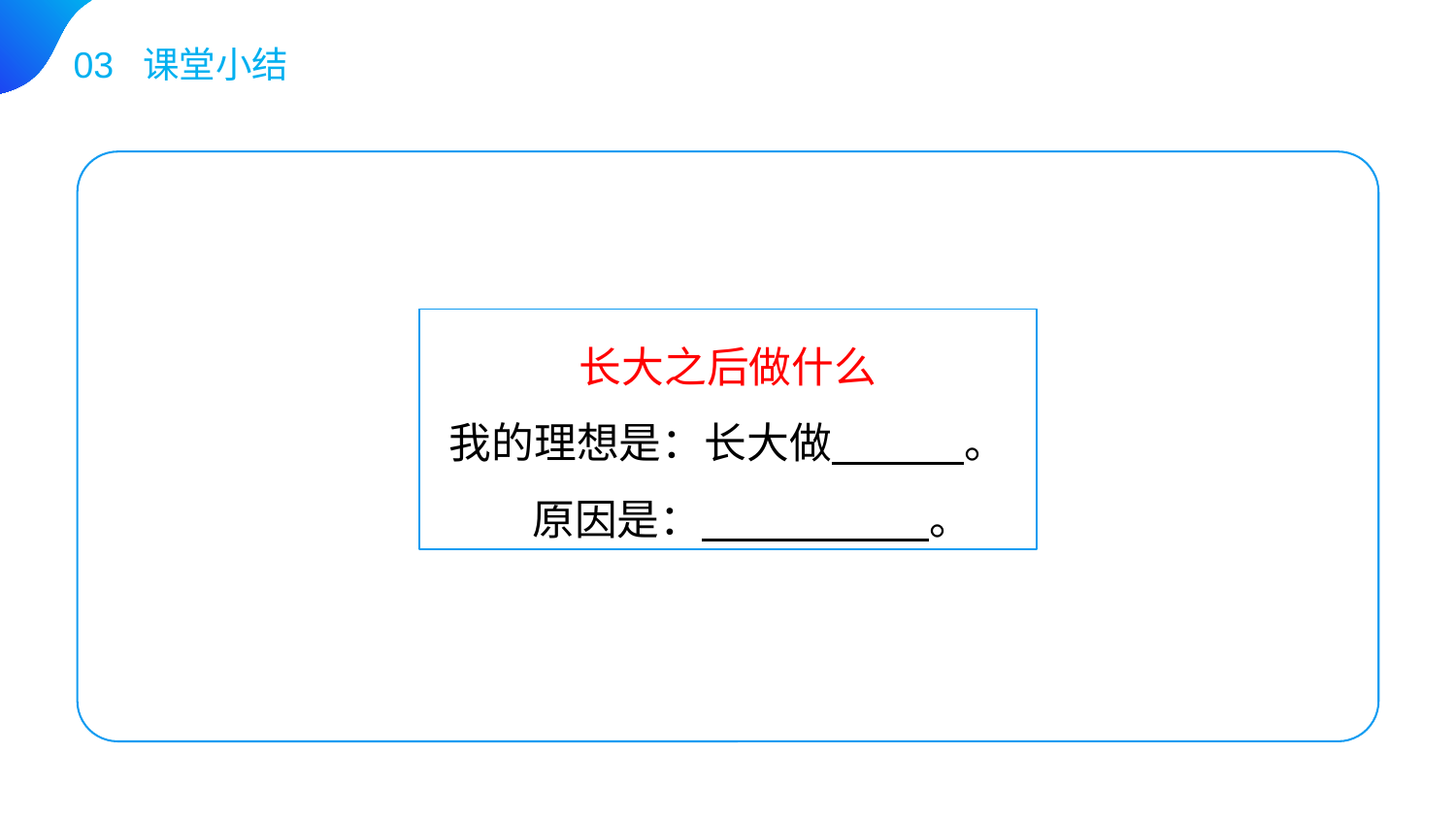

03  课堂小结
长大之后做什么
我的理想是：长大做              。
    原因是：                        。